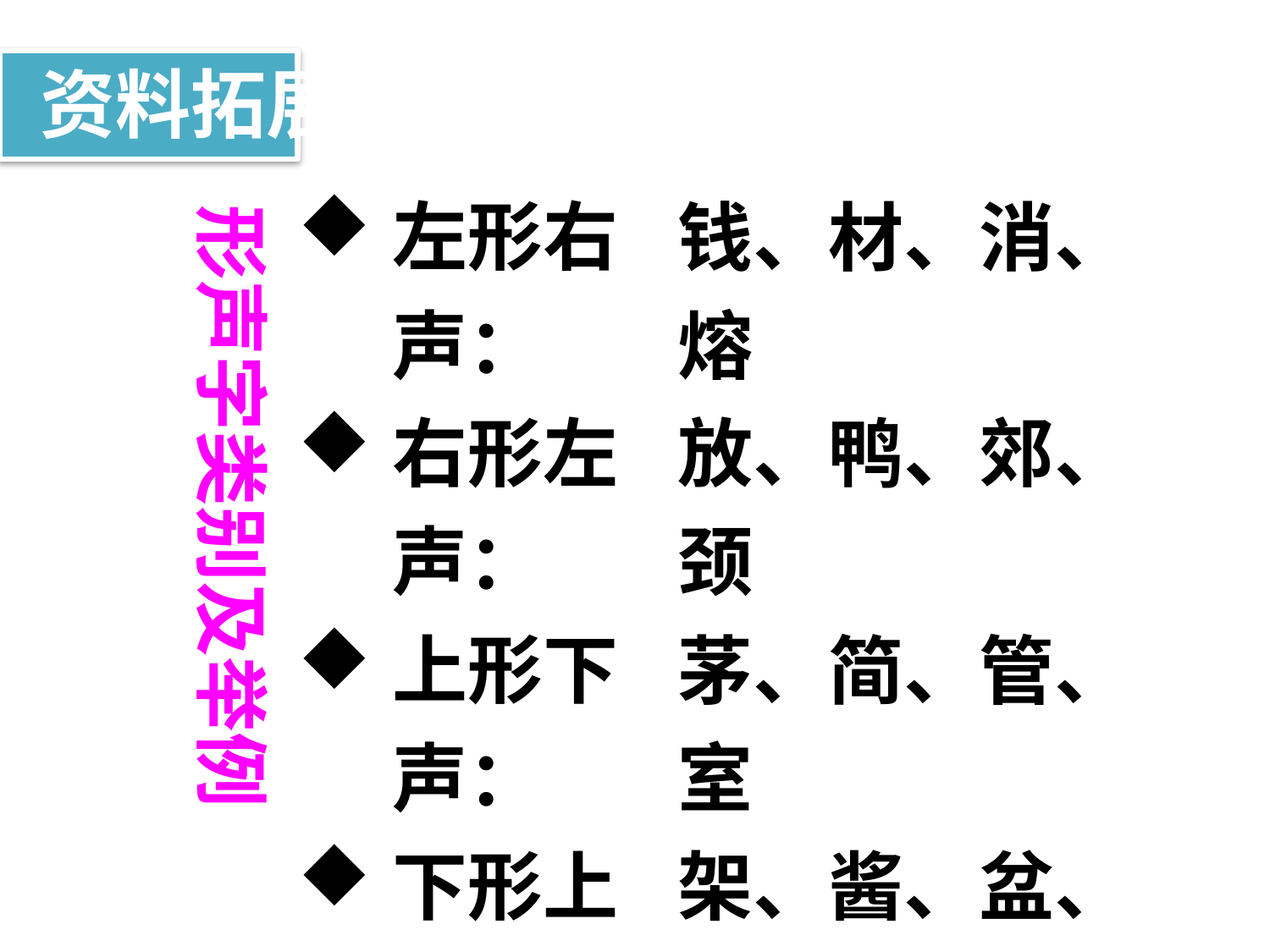

资料拓展

左形右声：
右形左声：
上形下声：
下形上声：
内形外声：
外形内声：
钱、材、消、熔
放、鸭、郊、颈
茅、简、管、室
架、酱、盆、贷
闻、问、闷
园、匪、匐、固
形声字类别及举例